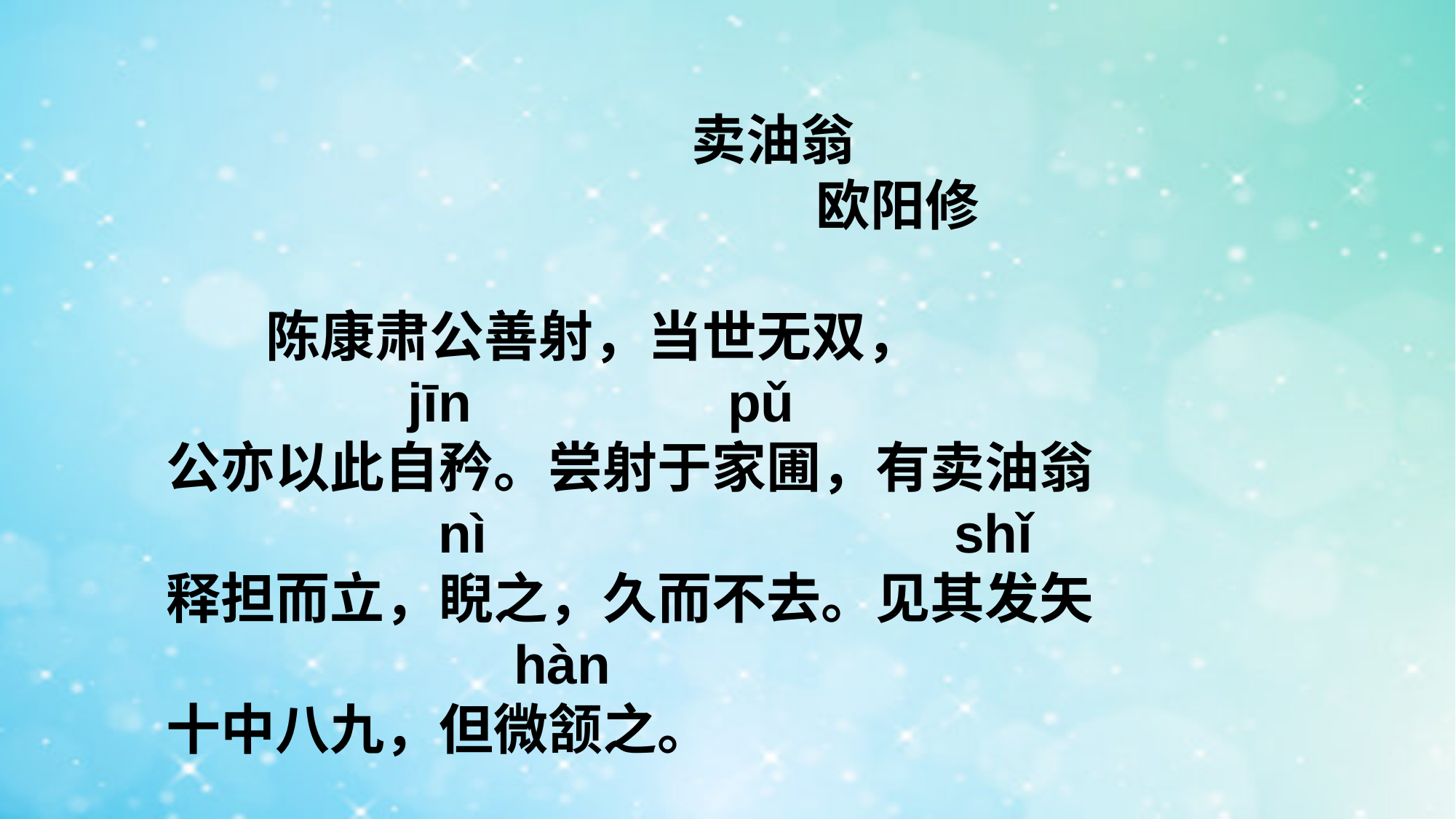

卖油翁
                   欧阳修

       陈康肃公善射，当世无双，
                jīn                 pǔ
公亦以此自矜。尝射于家圃，有卖油翁
                  nì                               shǐ
释担而立，睨之，久而不去。见其发矢
                       hàn
十中八九，但微颔之。